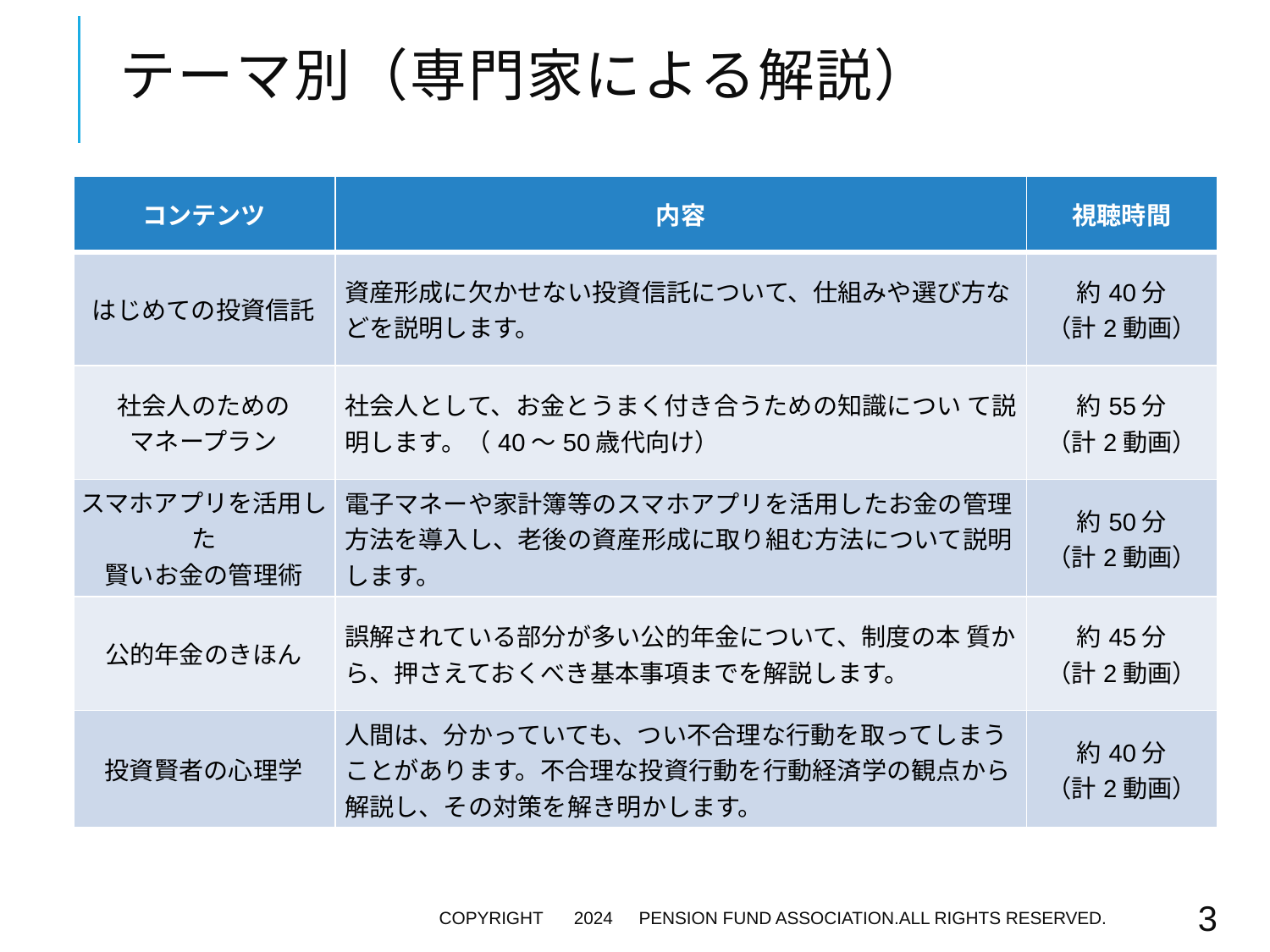

# テーマ別（専門家による解説）
| コンテンツ | 内容 | 視聴時間 |
| --- | --- | --- |
| はじめての投資信託 | 資産形成に欠かせない投資信託について、仕組みや選び方などを説明します。 | 約40分 （計2動画） |
| 社会人のための マネープラン | 社会人として、お金とうまく付き合うための知識につい て説明します。（40～50歳代向け） | 約55分 （計2動画） |
| スマホアプリを活用した 賢いお金の管理術 | 電子マネーや家計簿等のスマホアプリを活用したお金の管理方法を導入し、老後の資産形成に取り組む方法について説明します。 | 約50分 （計2動画） |
| 公的年金のきほん | 誤解されている部分が多い公的年金について、制度の本 質から、押さえておくべき基本事項までを解説します。 | 約45分 （計2動画） |
| 投資賢者の心理学 | 人間は、分かっていても、つい不合理な行動を取ってしまうことがあります。不合理な投資行動を行動経済学の観点から解説し、その対策を解き明かします。 | 約40分 （計2動画） |
Copyright 　2024　Pension Fund Association.All Rights Reserved.
3